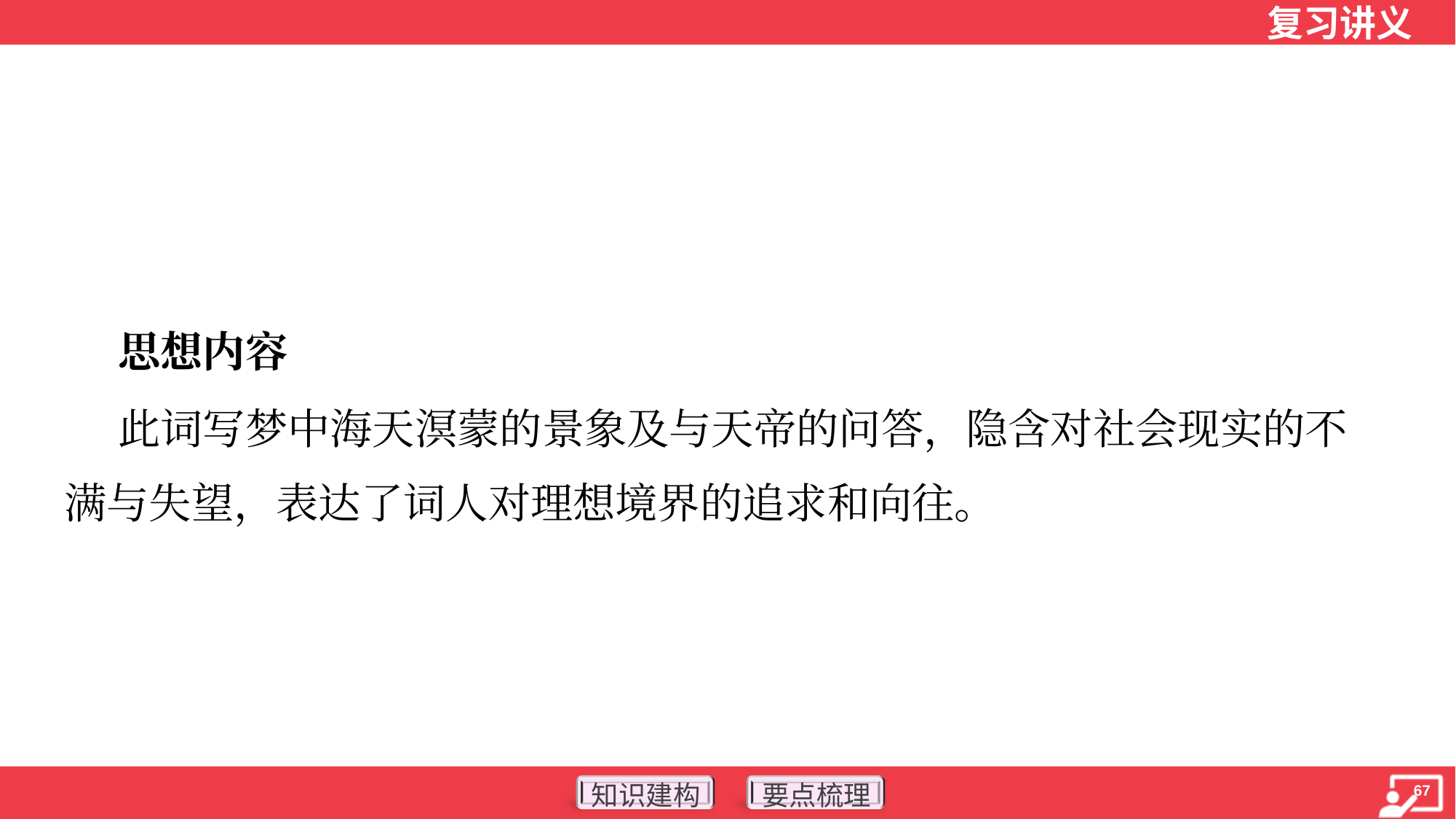

思想内容
    此词写梦中海天溟蒙的景象及与天帝的问答，隐含对社会现实的不
满与失望，表达了词人对理想境界的追求和向往。